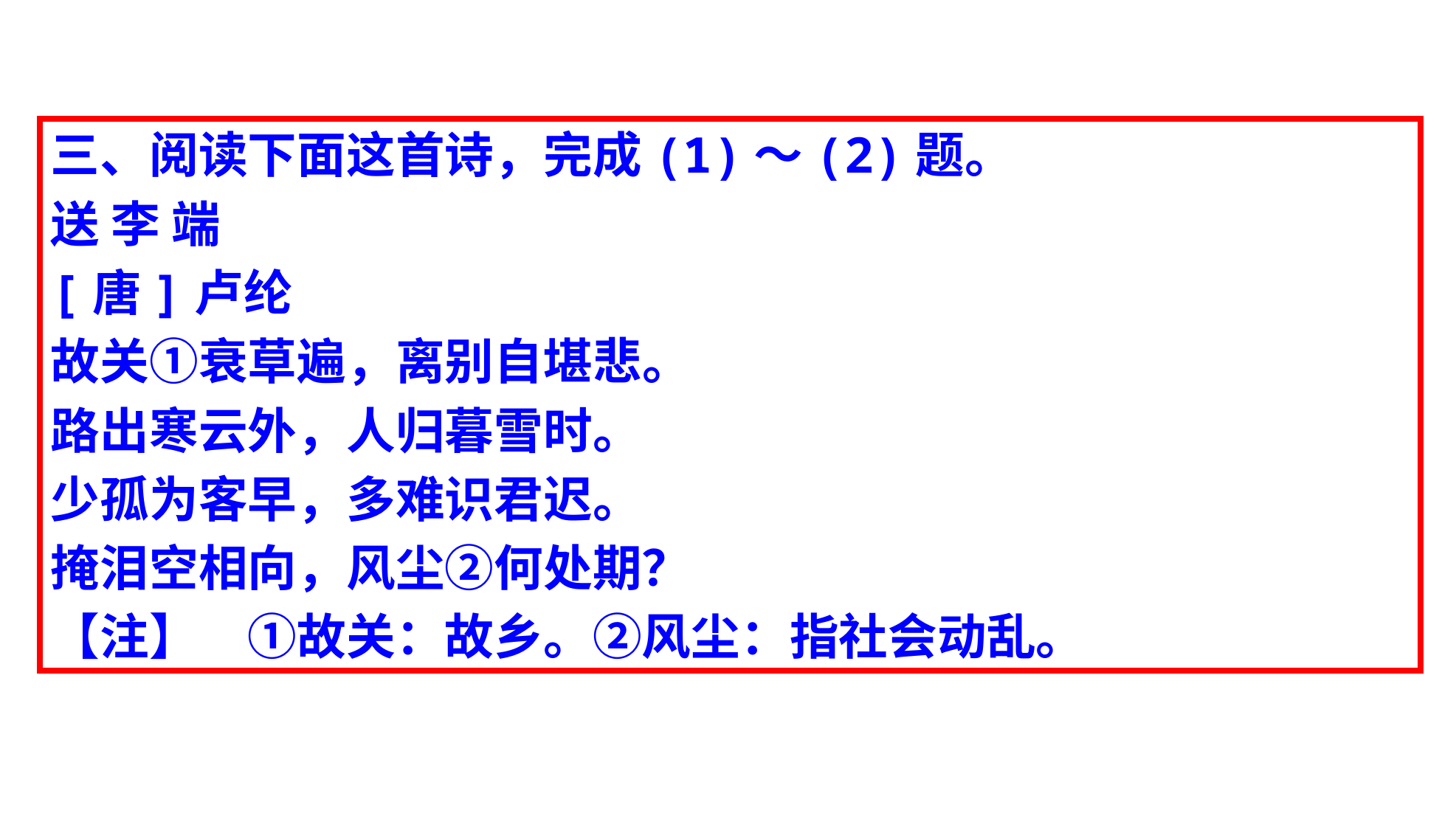

三、阅读下面这首诗，完成(1)～(2)题。
送 李 端
[唐]卢纶
故关①衰草遍，离别自堪悲。
路出寒云外，人归暮雪时。
少孤为客早，多难识君迟。
掩泪空相向，风尘②何处期？
【注】　①故关：故乡。②风尘：指社会动乱。